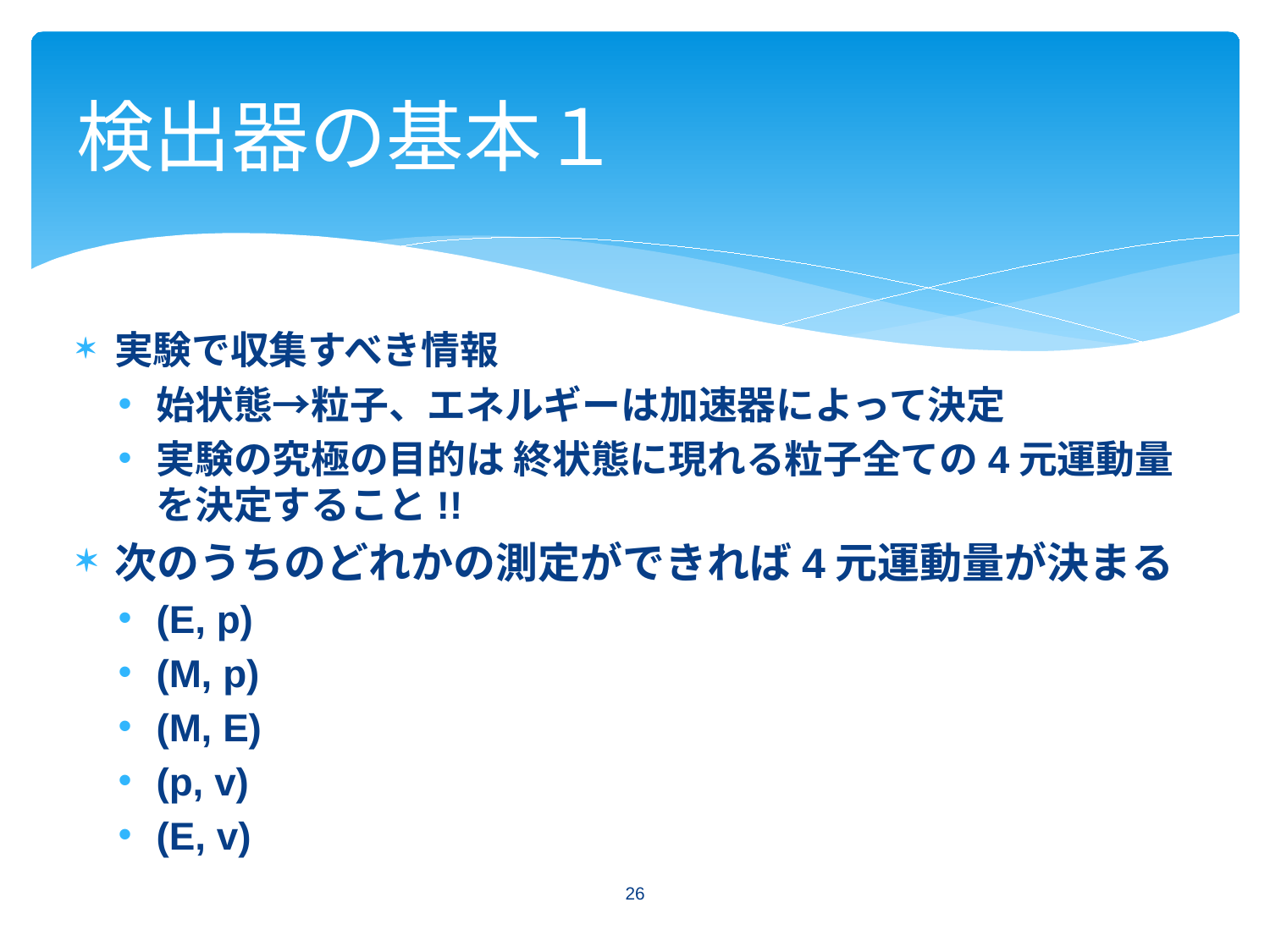

# 検出器の基本１
実験で収集すべき情報
始状態→粒子、エネルギーは加速器によって決定
実験の究極の目的は 終状態に現れる粒子全ての4元運動量を決定すること!!
次のうちのどれかの測定ができれば4元運動量が決まる
(E, p)
(M, p)
(M, E)
(p, v)
(E, v)
26